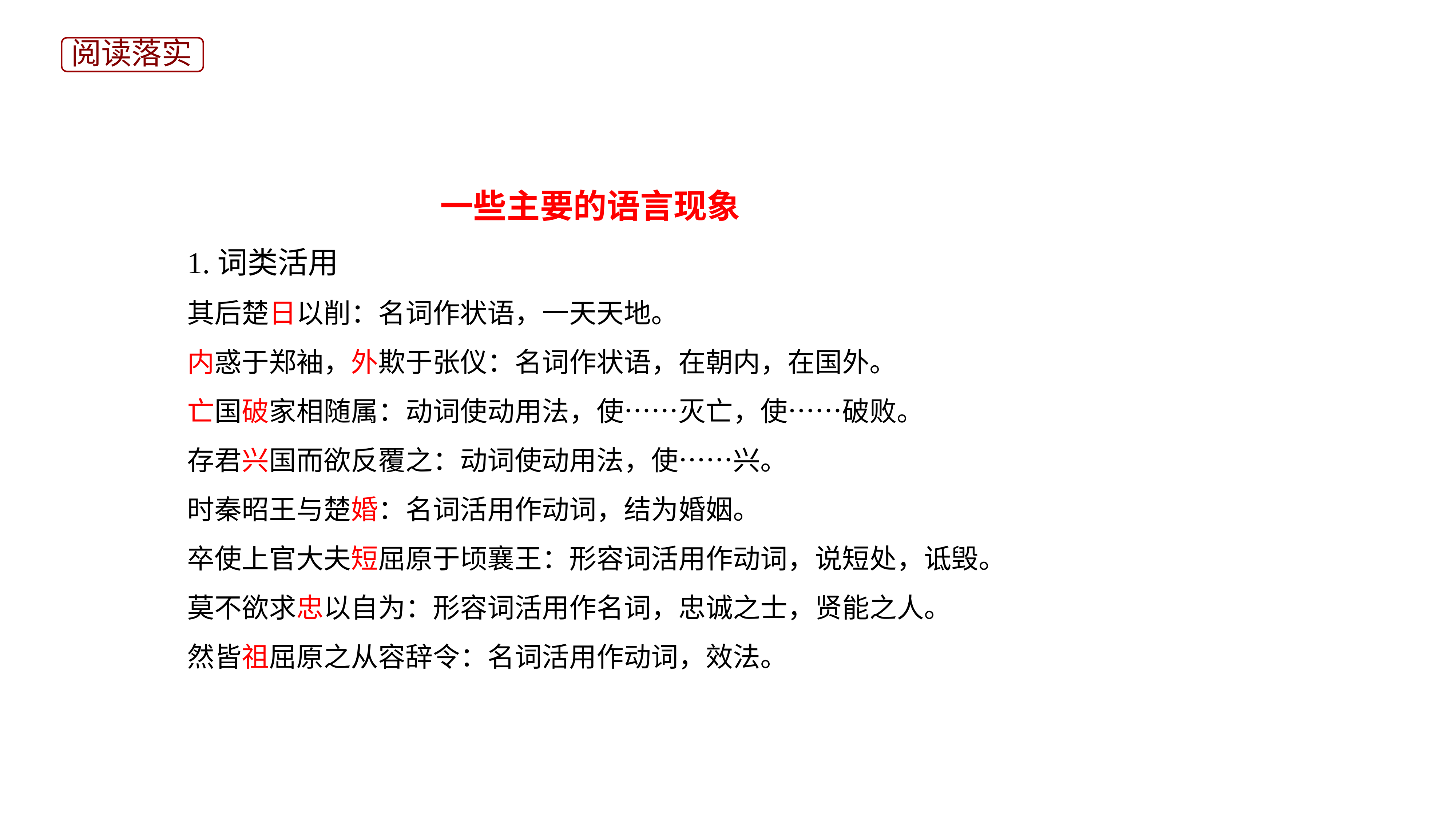

阅读落实

一些主要的语言现象
1.词类活用
其后楚日以削：名词作状语，一天天地。
内惑于郑袖，外欺于张仪：名词作状语，在朝内，在国外。
亡国破家相随属：动词使动用法，使……灭亡，使……破败。
存君兴国而欲反覆之：动词使动用法，使……兴。
时秦昭王与楚婚：名词活用作动词，结为婚姻。
卒使上官大夫短屈原于顷襄王：形容词活用作动词，说短处，诋毁。
莫不欲求忠以自为：形容词活用作名词，忠诚之士，贤能之人。
然皆祖屈原之从容辞令：名词活用作动词，效法。
学科网原创